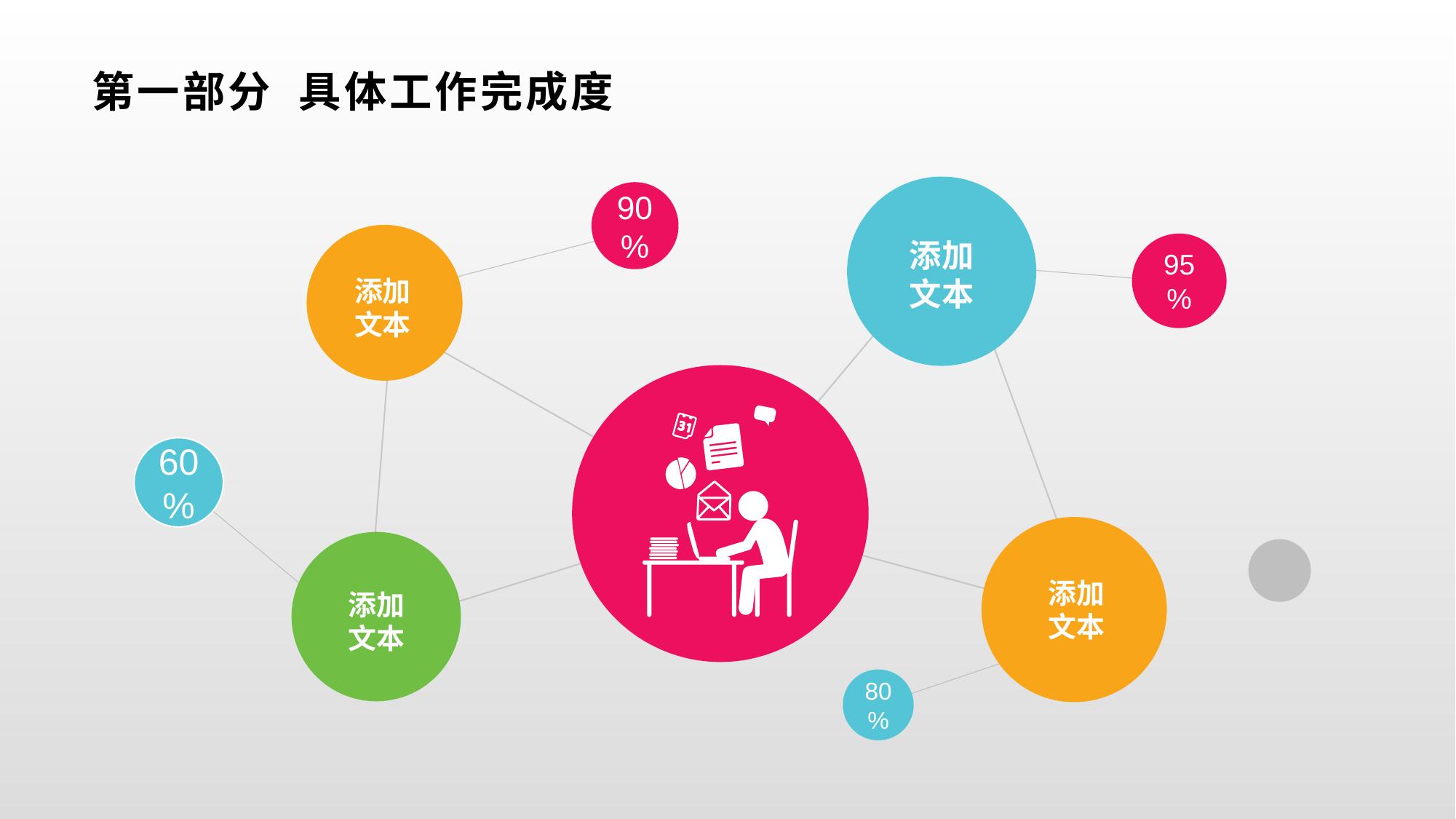

# 第一部分  具体工作完成度

添加
文本
90%

添加
文本
95%

60%

添加
文本

添加
文本

80%